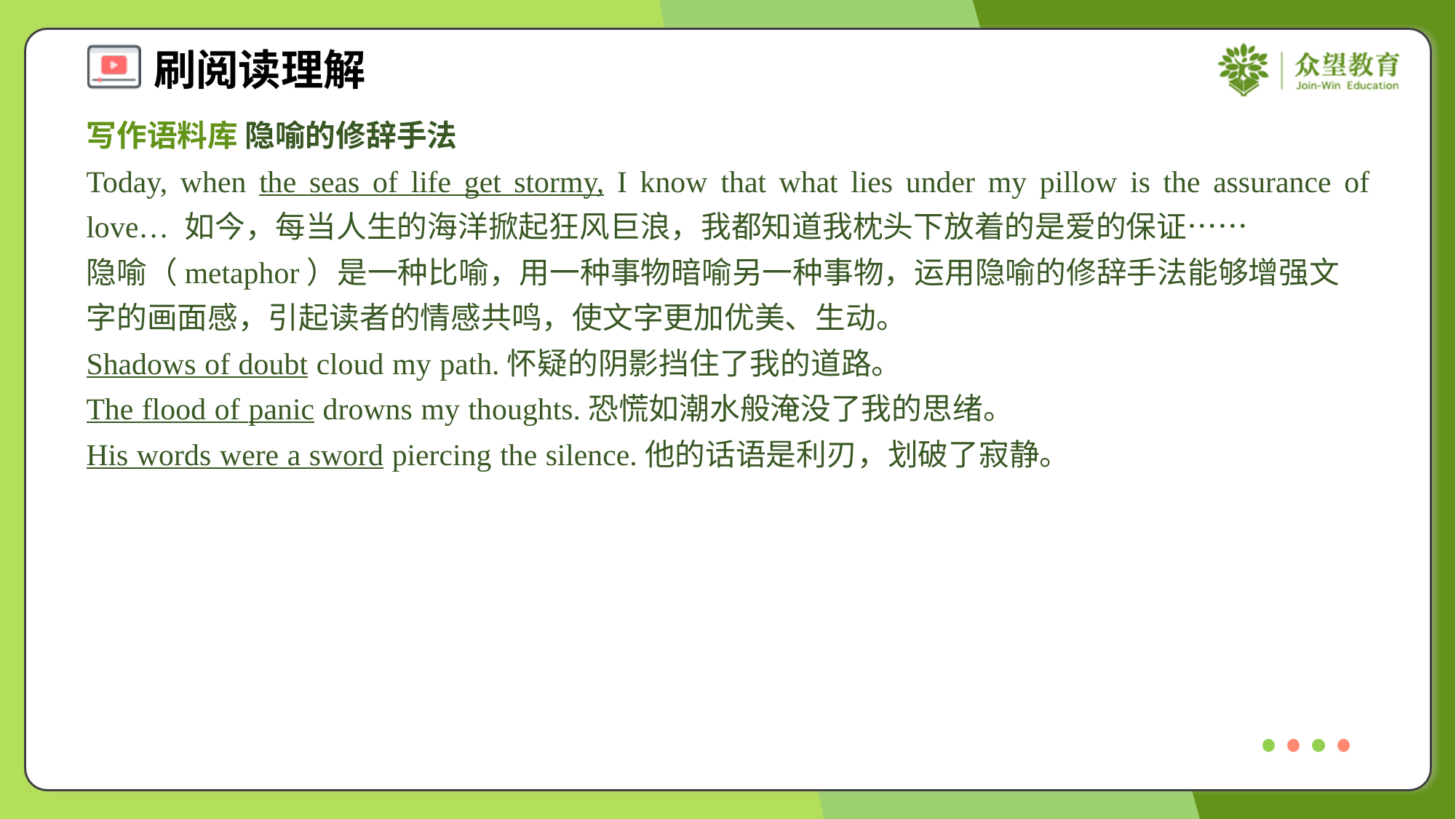

写作语料库 隐喻的修辞手法
Today, when the seas of life get stormy, I know that what lies under my pillow is the assurance of love… 如今，每当人生的海洋掀起狂风巨浪，我都知道我枕头下放着的是爱的保证……
隐喻（metaphor）是一种比喻，用一种事物暗喻另一种事物，运用隐喻的修辞手法能够增强文字的画面感，引起读者的情感共鸣，使文字更加优美、生动。
Shadows of doubt cloud my path.怀疑的阴影挡住了我的道路。
The flood of panic drowns my thoughts.恐慌如潮水般淹没了我的思绪。
His words were a sword piercing the silence.他的话语是利刃，划破了寂静。